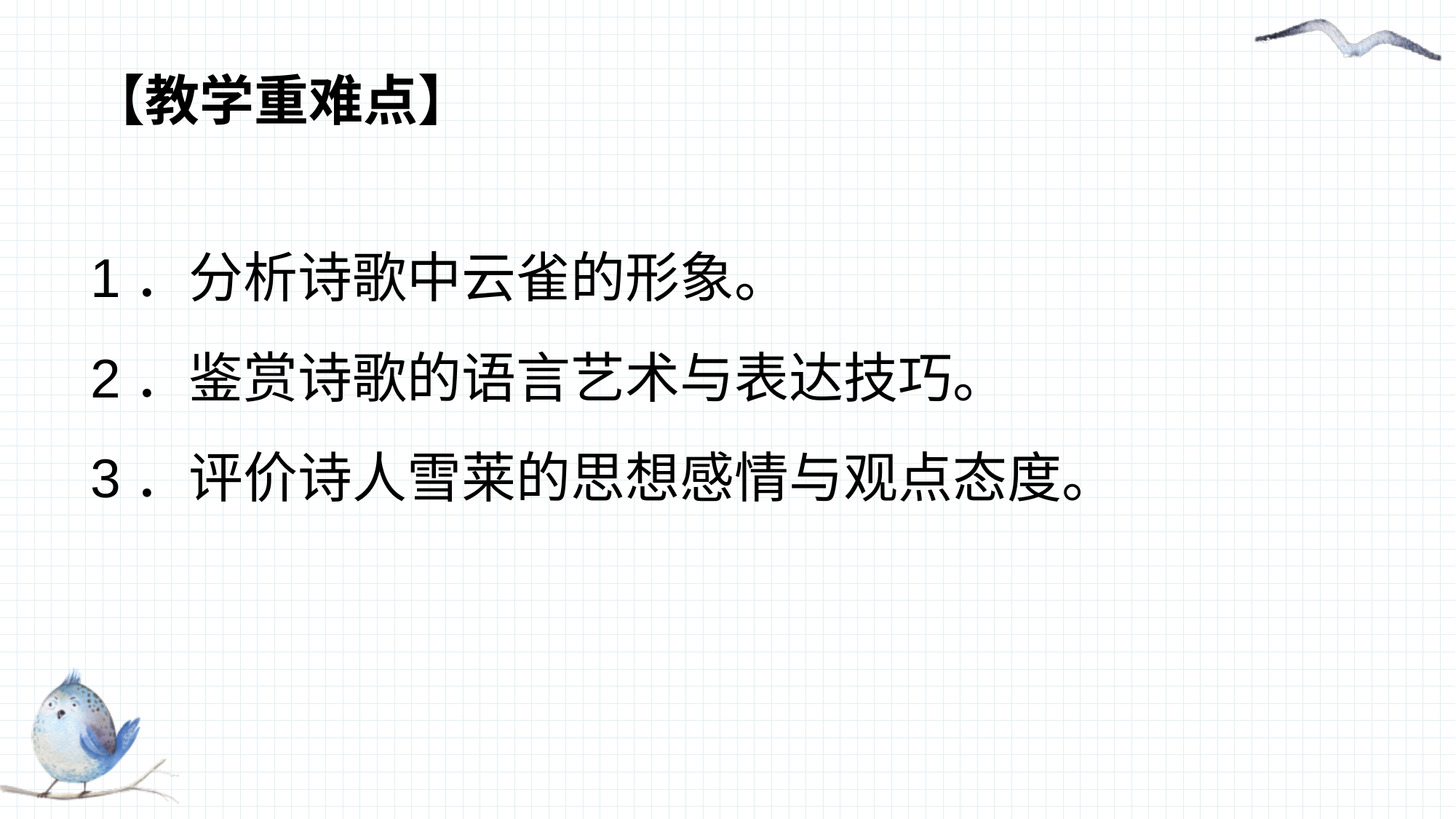

# 【教学重难点】
1．分析诗歌中云雀的形象。
2．鉴赏诗歌的语言艺术与表达技巧。
3．评价诗人雪莱的思想感情与观点态度。